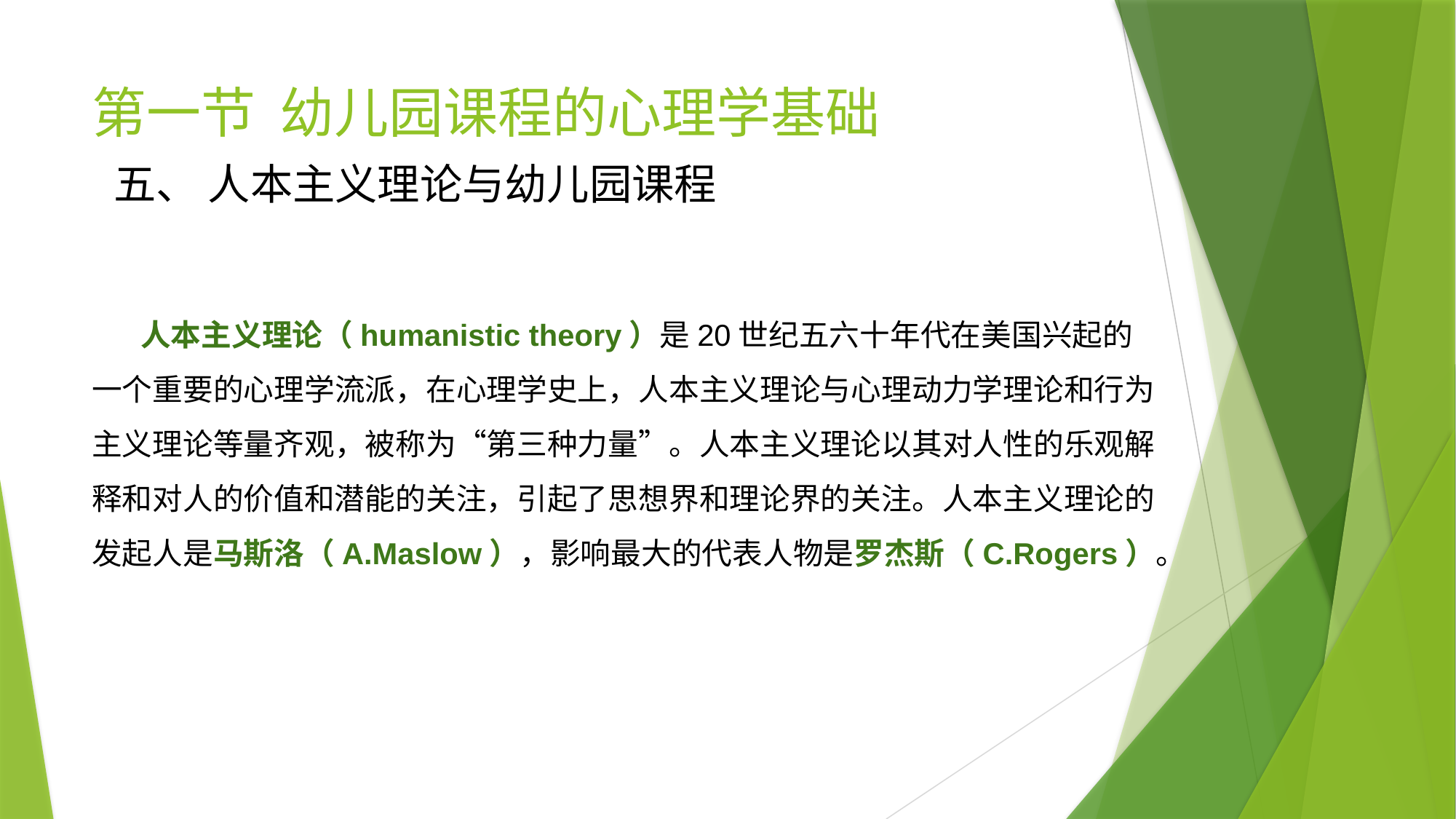

# 第一节  幼儿园课程的心理学基础
五、 人本主义理论与幼儿园课程
      人本主义理论（humanistic theory）是20世纪五六十年代在美国兴起的一个重要的心理学流派，在心理学史上，人本主义理论与心理动力学理论和行为主义理论等量齐观，被称为“第三种力量”。人本主义理论以其对人性的乐观解释和对人的价值和潜能的关注，引起了思想界和理论界的关注。人本主义理论的发起人是马斯洛（A.Maslow），影响最大的代表人物是罗杰斯（C.Rogers）。